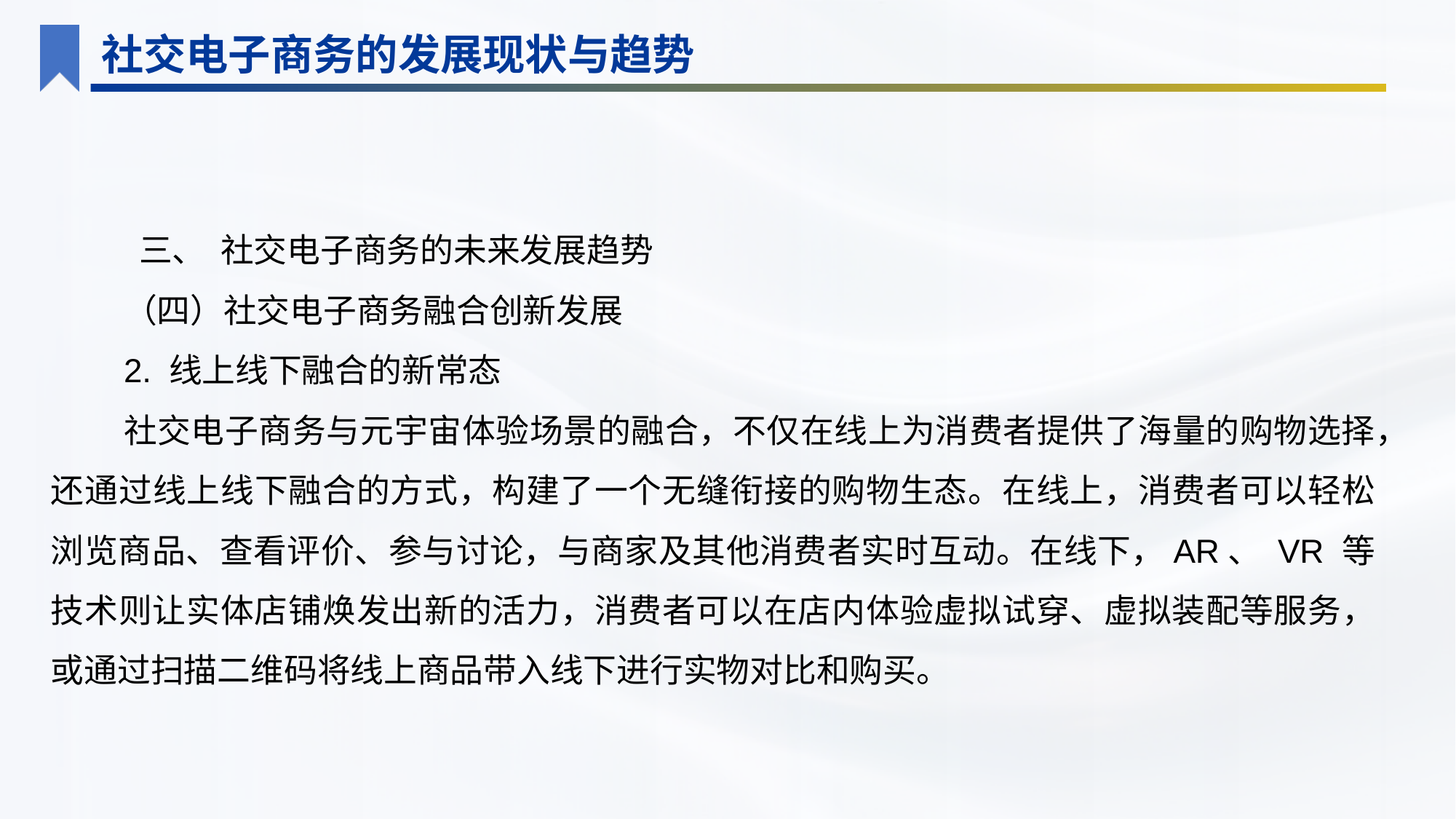

社交电子商务的发展现状与趋势
 三、  社交电子商务的未来发展趋势
（四）社交电子商务融合创新发展
2. 线上线下融合的新常态
社交电子商务与元宇宙体验场景的融合，不仅在线上为消费者提供了海量的购物选择，还通过线上线下融合的方式，构建了一个无缝衔接的购物生态。在线上，消费者可以轻松浏览商品、查看评价、参与讨论，与商家及其他消费者实时互动。在线下，AR、 VR 等技术则让实体店铺焕发出新的活力，消费者可以在店内体验虚拟试穿、虚拟装配等服务，或通过扫描二维码将线上商品带入线下进行实物对比和购买。